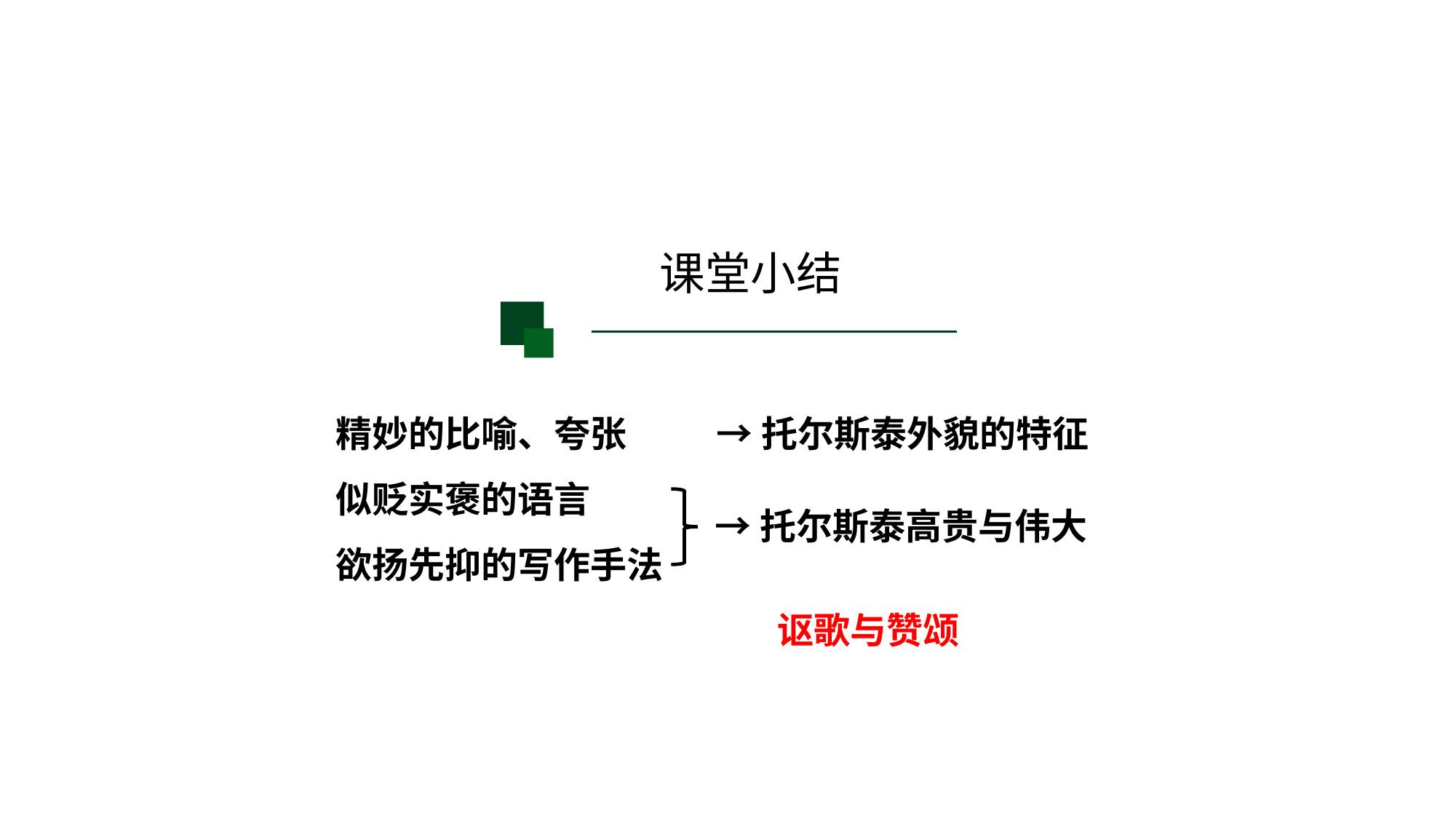

课堂小结

    精妙的比喻、夸张           → 托尔斯泰外貌的特征
    似贬实褒的语言
    欲扬先抑的写作手法
                                                          讴歌与赞颂

    →托尔斯泰高贵与伟大